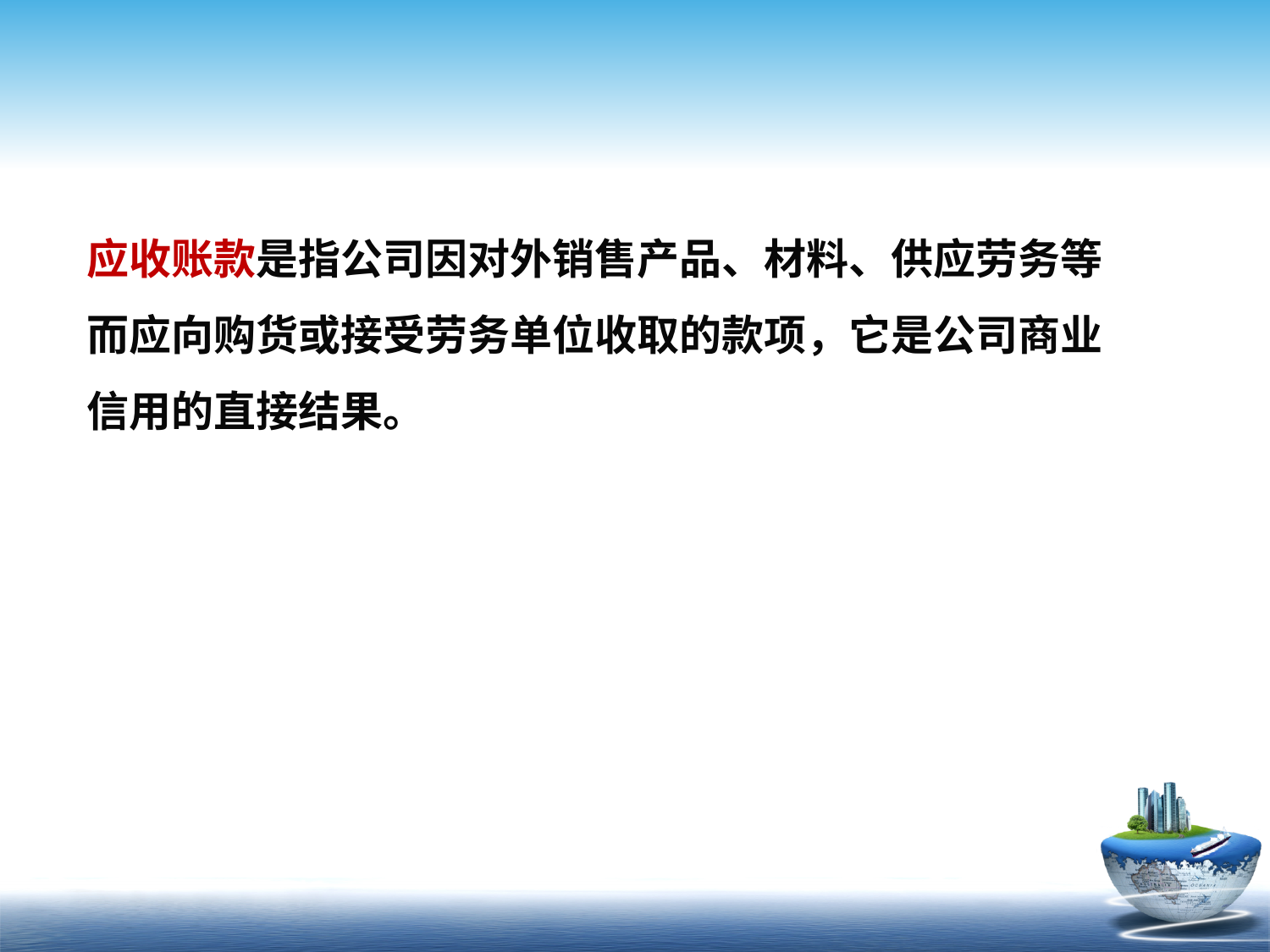

应收账款是指公司因对外销售产品、材料、供应劳务等而应向购货或接受劳务单位收取的款项，它是公司商业信用的直接结果。